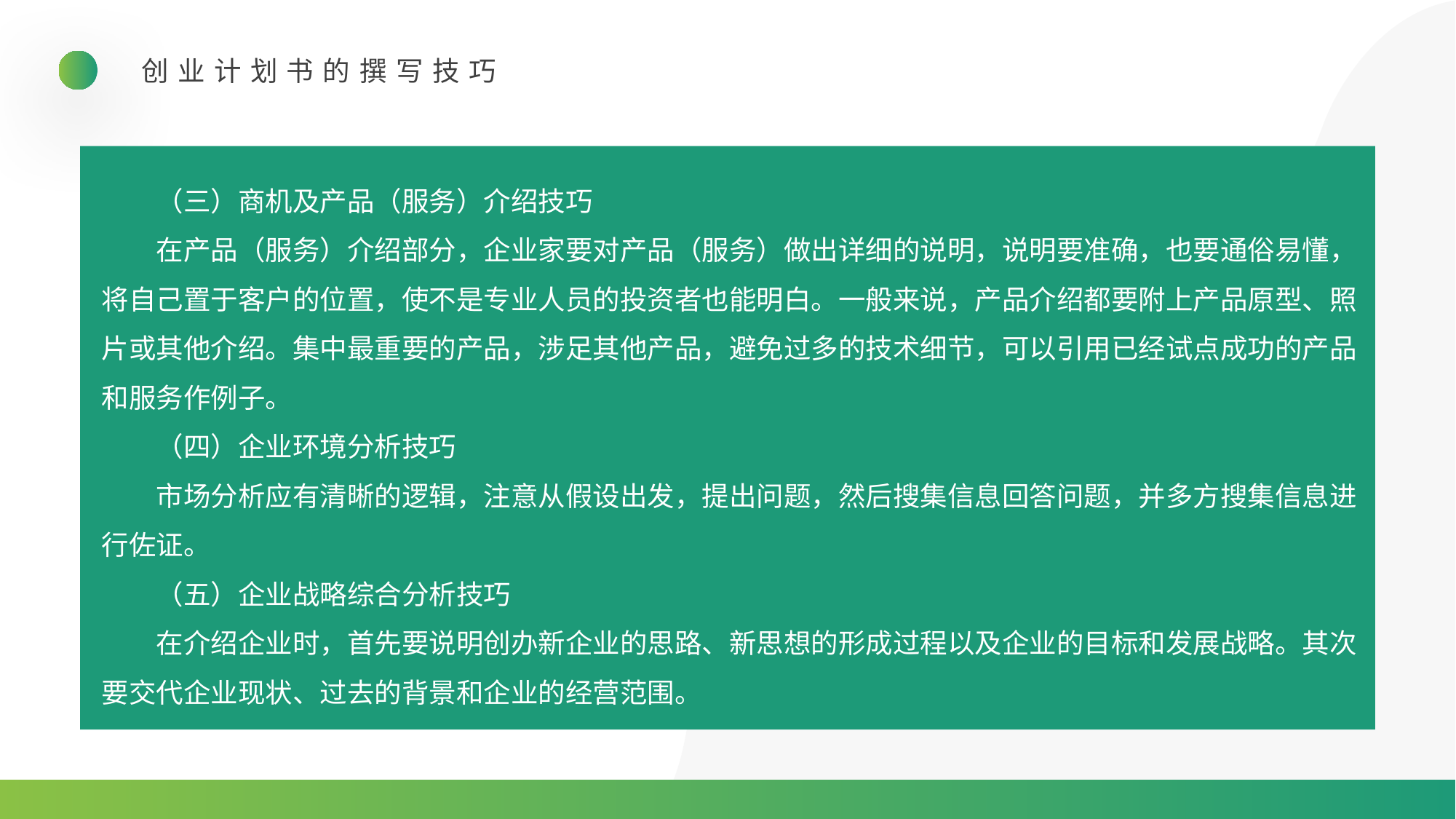

创业计划书的撰写技巧
（三）商机及产品（服务）介绍技巧
在产品（服务）介绍部分，企业家要对产品（服务）做出详细的说明，说明要准确，也要通俗易懂，将自己置于客户的位置，使不是专业人员的投资者也能明白。一般来说，产品介绍都要附上产品原型、照片或其他介绍。集中最重要的产品，涉足其他产品，避免过多的技术细节，可以引用已经试点成功的产品和服务作例子。
（四）企业环境分析技巧
市场分析应有清晰的逻辑，注意从假设出发，提出问题，然后搜集信息回答问题，并多方搜集信息进行佐证。
（五）企业战略综合分析技巧
在介绍企业时，首先要说明创办新企业的思路、新思想的形成过程以及企业的目标和发展战略。其次要交代企业现状、过去的背景和企业的经营范围。